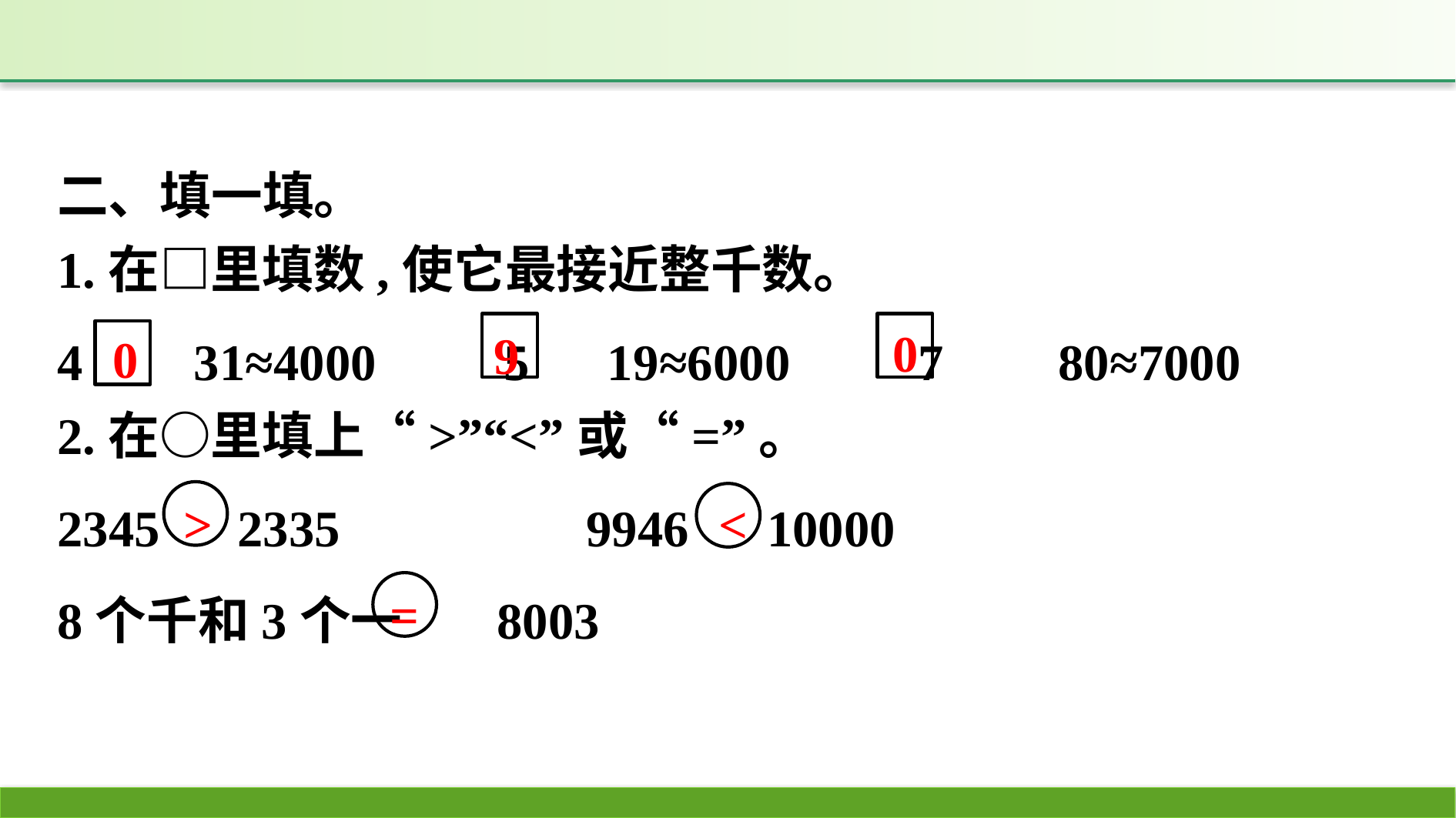

二、填一填。
1.在□里填数,使它最接近整千数。
4       31≈4000　　5      19≈6000　　7       80≈7000
2.在○里填上“>”“<”或“=”。
2345      2335		9946      10000
8个千和3个一       8003
0
9
0

>
<

=